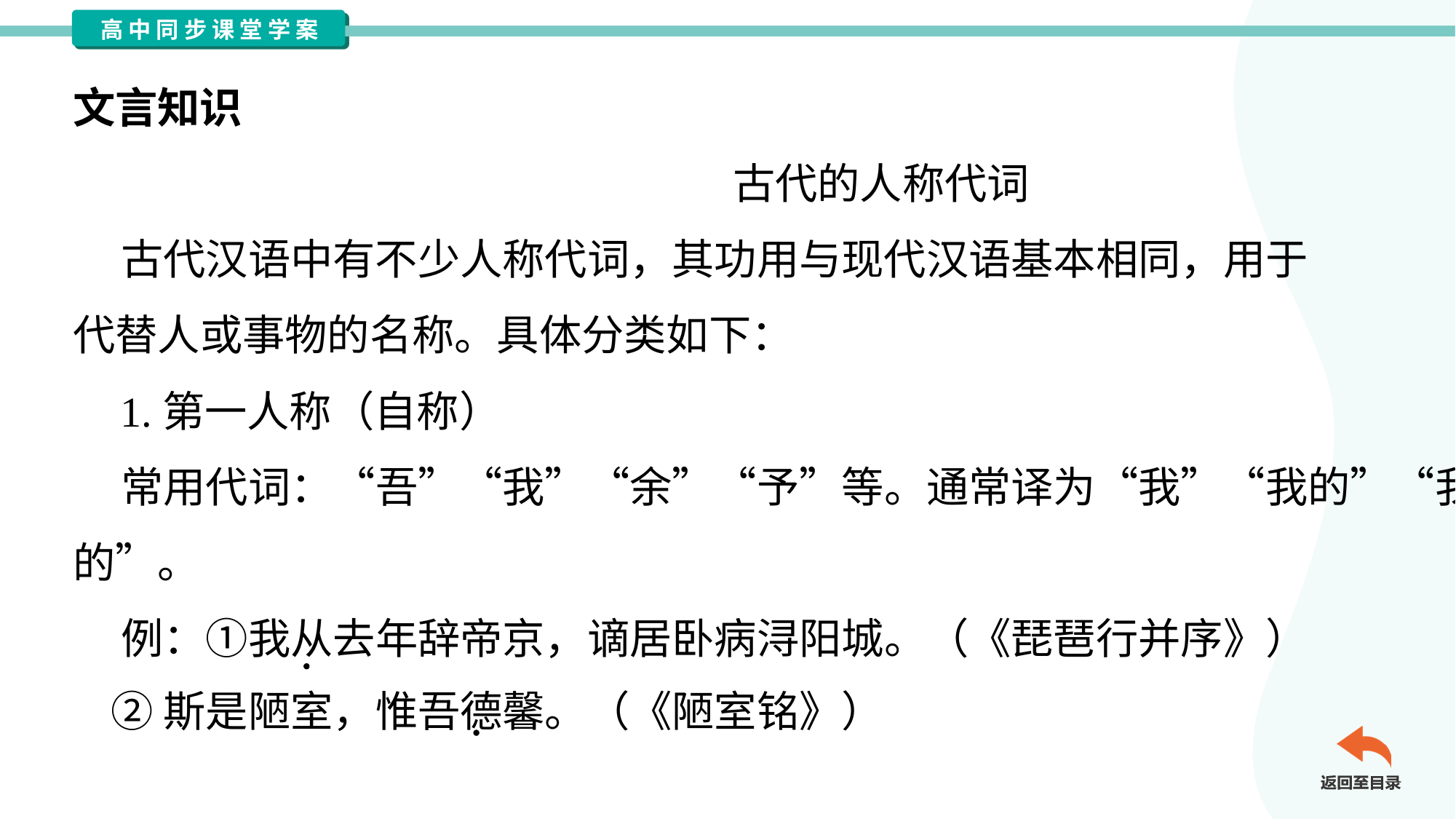

文言知识
古代的人称代词
    古代汉语中有不少人称代词，其功用与现代汉语基本相同，用于
代替人或事物的名称。具体分类如下：
    1.第一人称（自称）
    常用代词：“吾”“我”“余”“予”等。通常译为“我”“我的”“我们”“我们
的”。
    例：①我从去年辞帝京，谪居卧病浔阳城。（《琵琶行并序》）
    ②斯是陋室，惟吾德馨。（《陋室铭》）